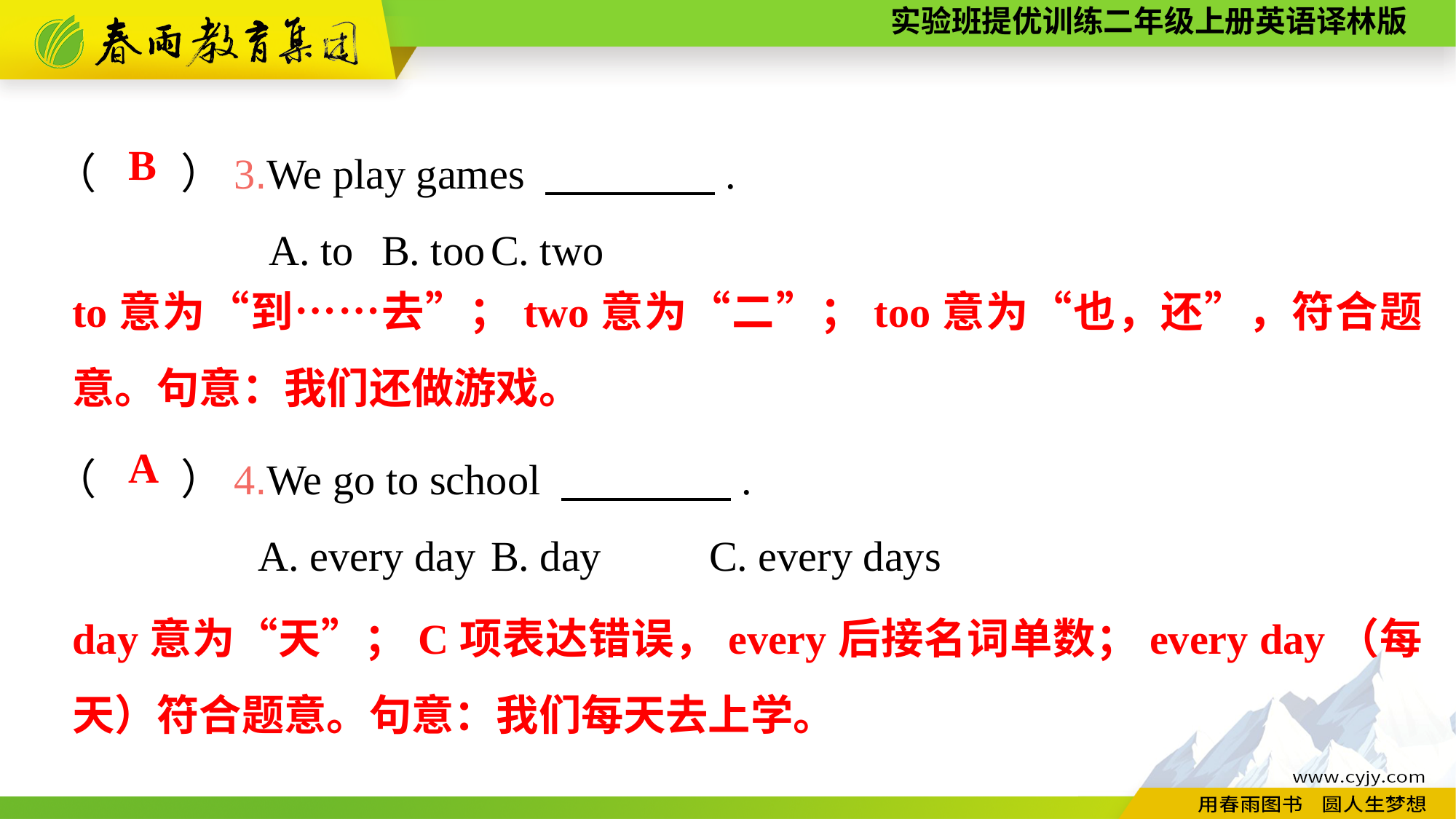

（　　）3.We play games 　　　　.
A. to	B. too	C. two

（　　）4.We go to school 　　　　.
A. every day	B. day	C. every days
B
to意为“到……去”；two意为“二”；too意为“也，还”，符合题意。句意：我们还做游戏。
A
day意为“天”；C项表达错误，every后接名词单数；every day（每天）符合题意。句意：我们每天去上学。